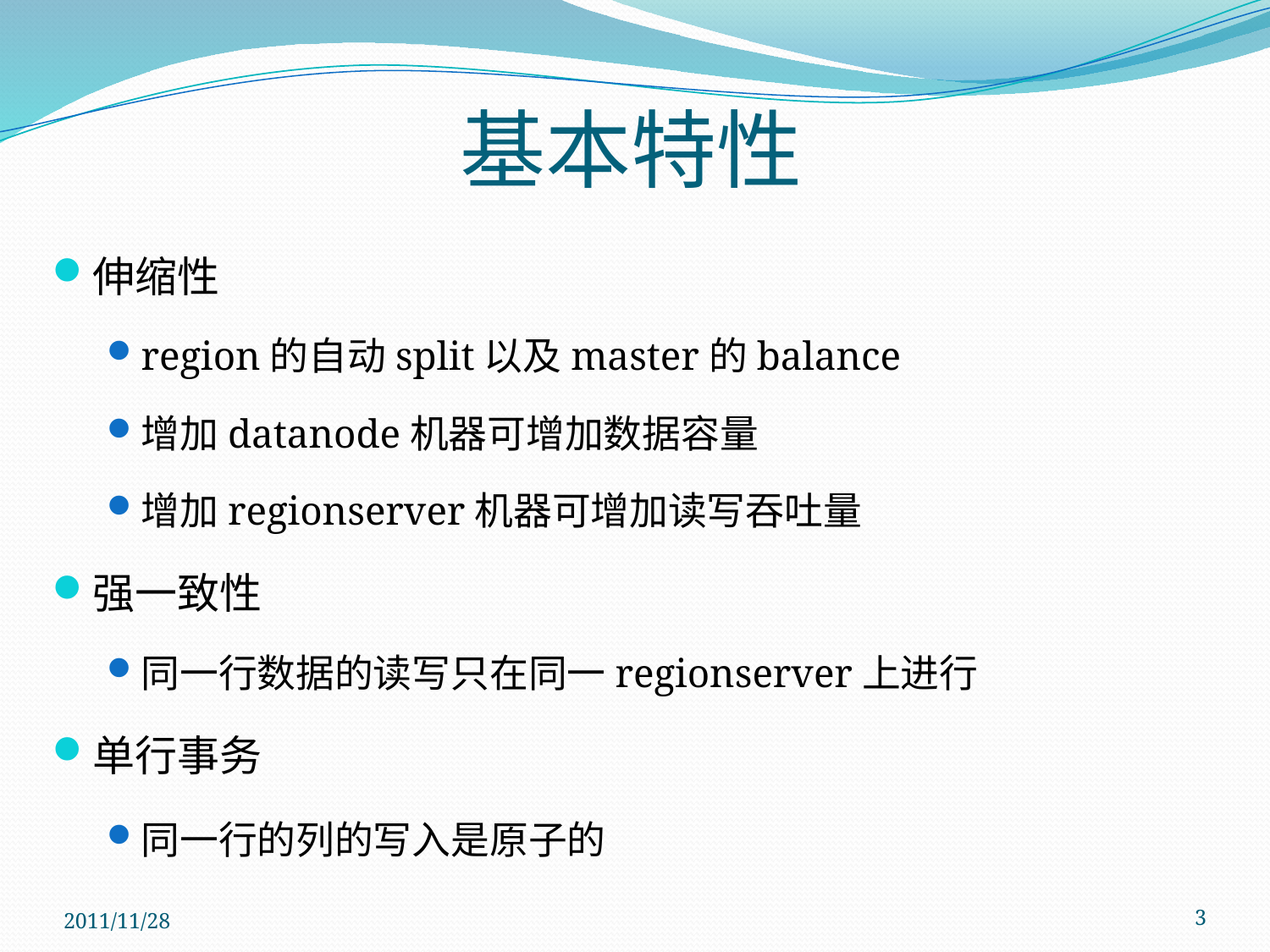

# 基本特性
伸缩性
region的自动split以及master的balance
增加datanode机器可增加数据容量
增加regionserver机器可增加读写吞吐量
强一致性
同一行数据的读写只在同一regionserver上进行
单行事务
同一行的列的写入是原子的
2011/11/28
3